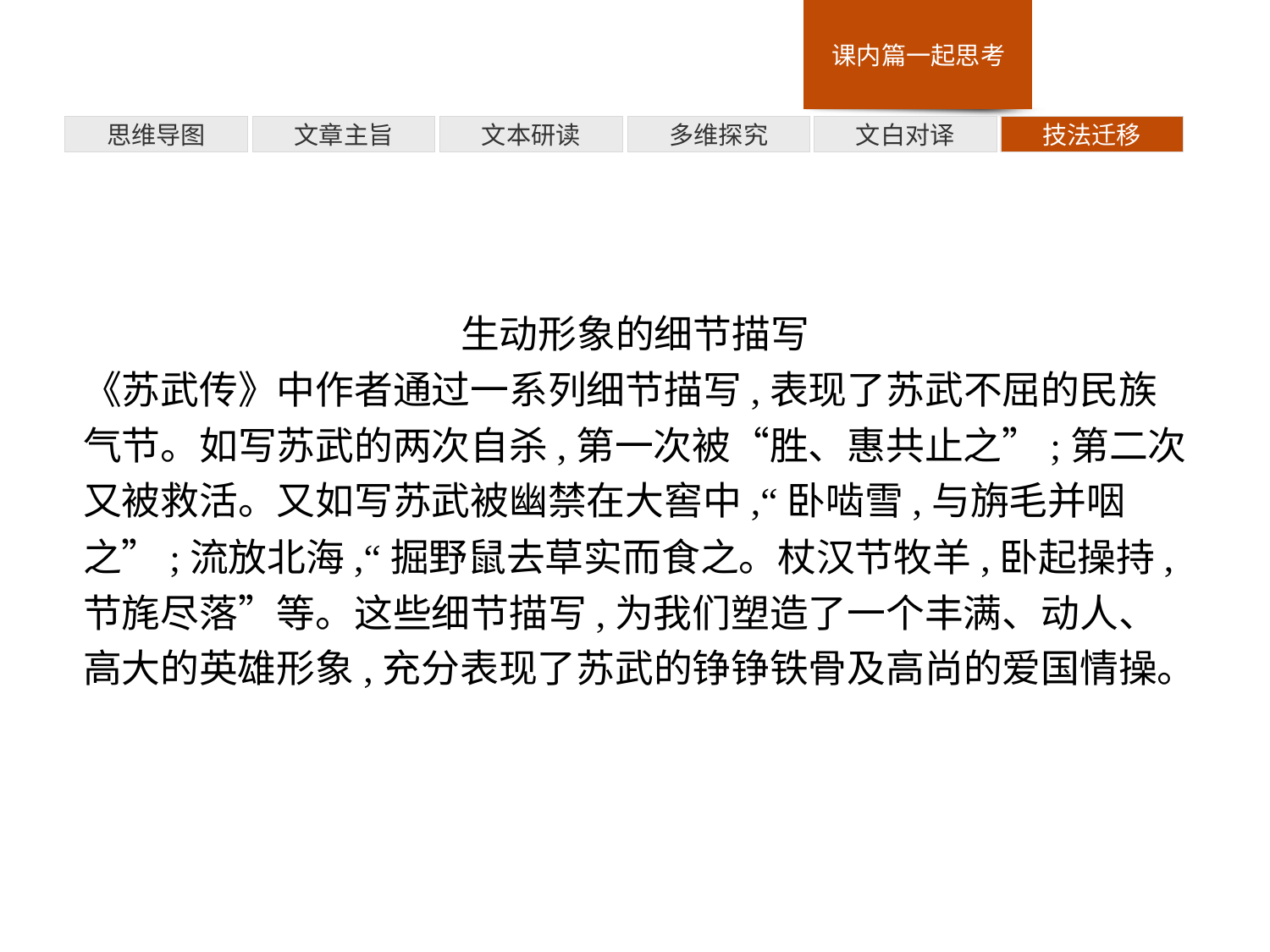

多维探究
思维导图
文章主旨
文本研读
文白对译
技法迁移
生动形象的细节描写
《苏武传》中作者通过一系列细节描写,表现了苏武不屈的民族气节。如写苏武的两次自杀,第一次被“胜、惠共止之”;第二次又被救活。又如写苏武被幽禁在大窖中,“卧啮雪,与旃毛并咽之”;流放北海,“掘野鼠去草实而食之。杖汉节牧羊,卧起操持,节旄尽落”等。这些细节描写,为我们塑造了一个丰满、动人、高大的英雄形象,充分表现了苏武的铮铮铁骨及高尚的爱国情操。